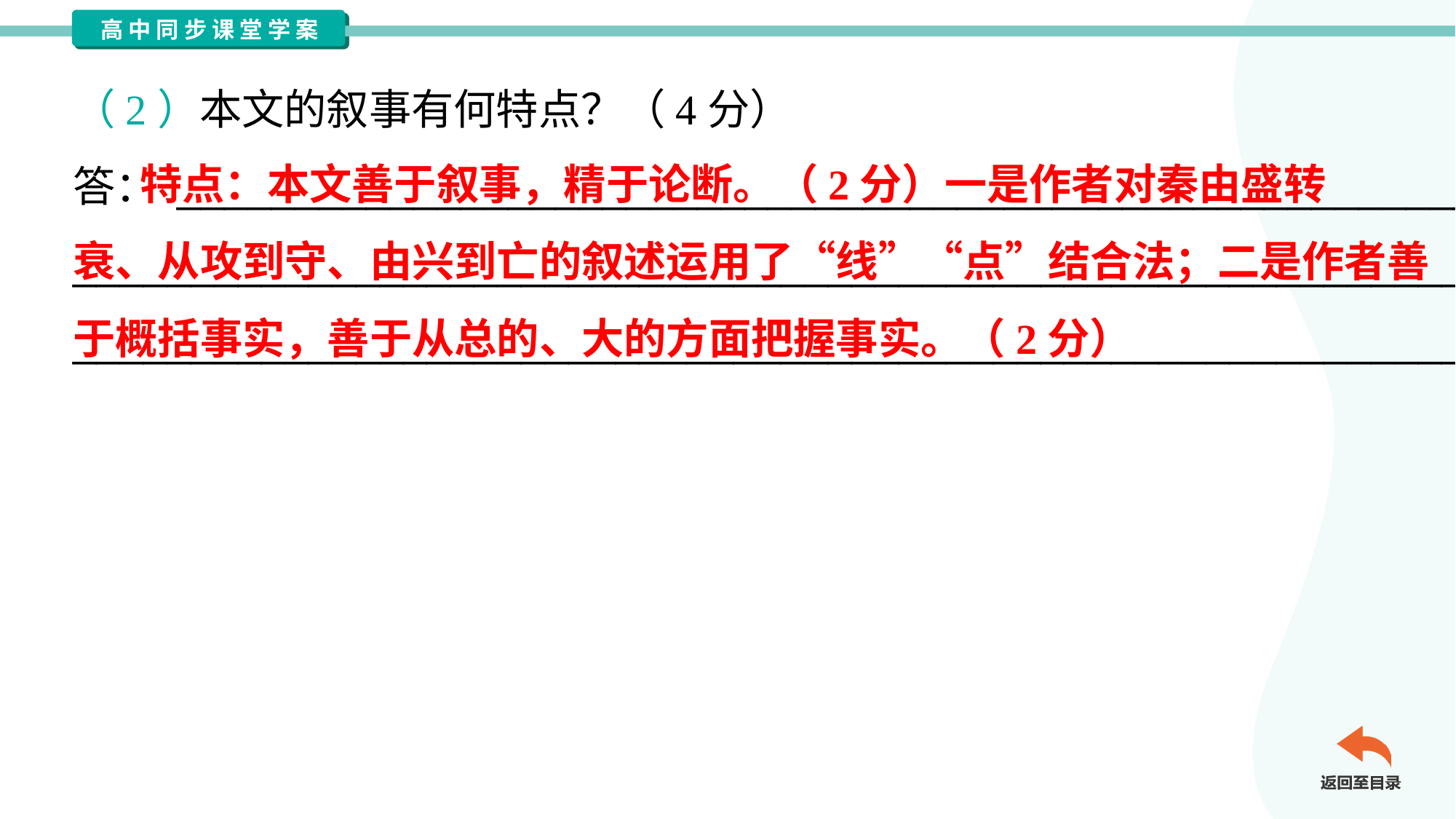

（2）本文的叙事有何特点？（4分）
答： ________________________________________________________
_____________________________________________________________
_____________________________________________________________
      特点：本文善于叙事，精于论断。（2分）一是作者对秦由盛转
衰、从攻到守、由兴到亡的叙述运用了“线”“点”结合法；二是作者善
于概括事实，善于从总的、大的方面把握事实。（2分）